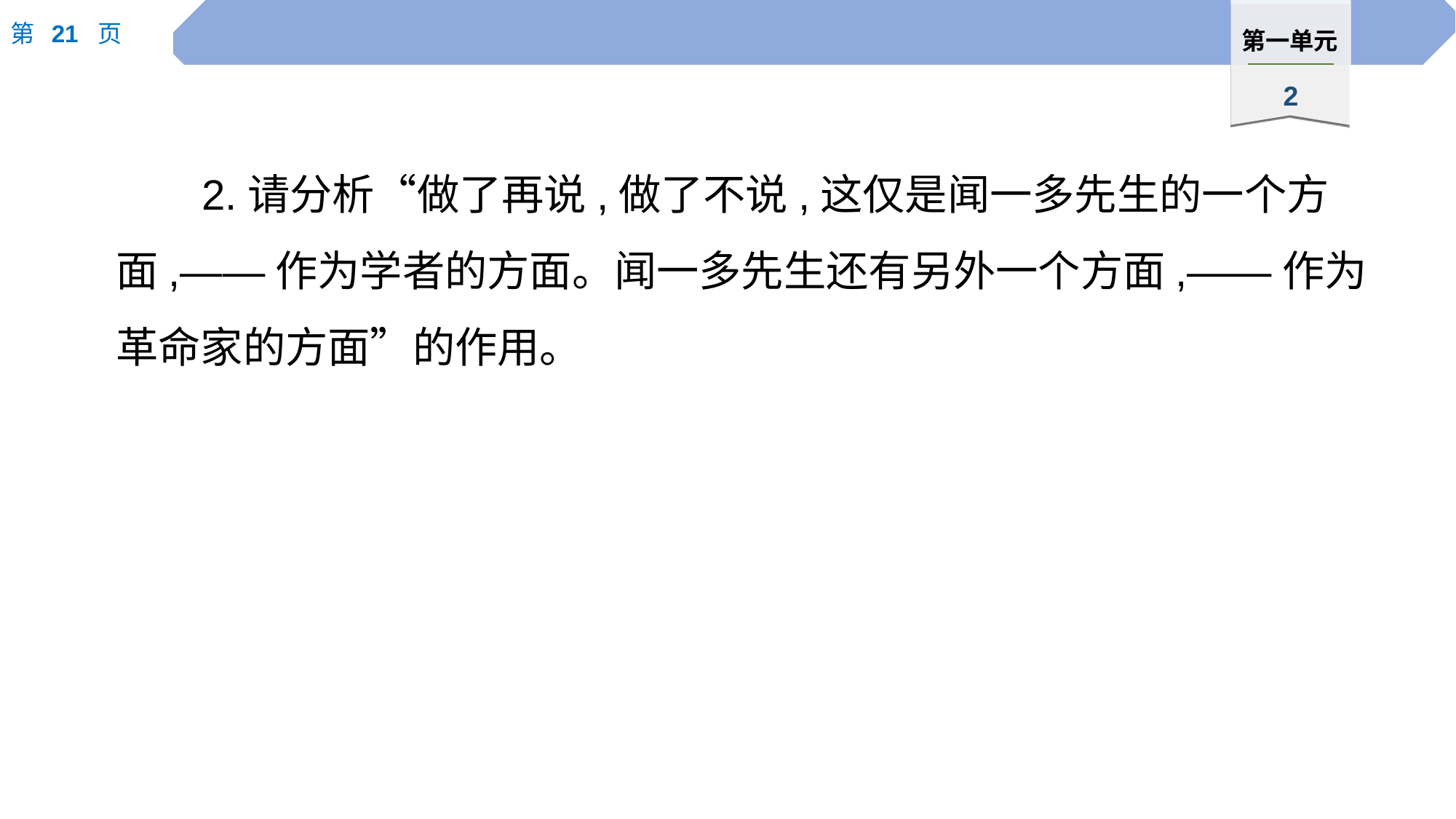

2.请分析“做了再说,做了不说,这仅是闻一多先生的一个方面,——作为学者的方面。闻一多先生还有另外一个方面,——作为革命家的方面”的作用。